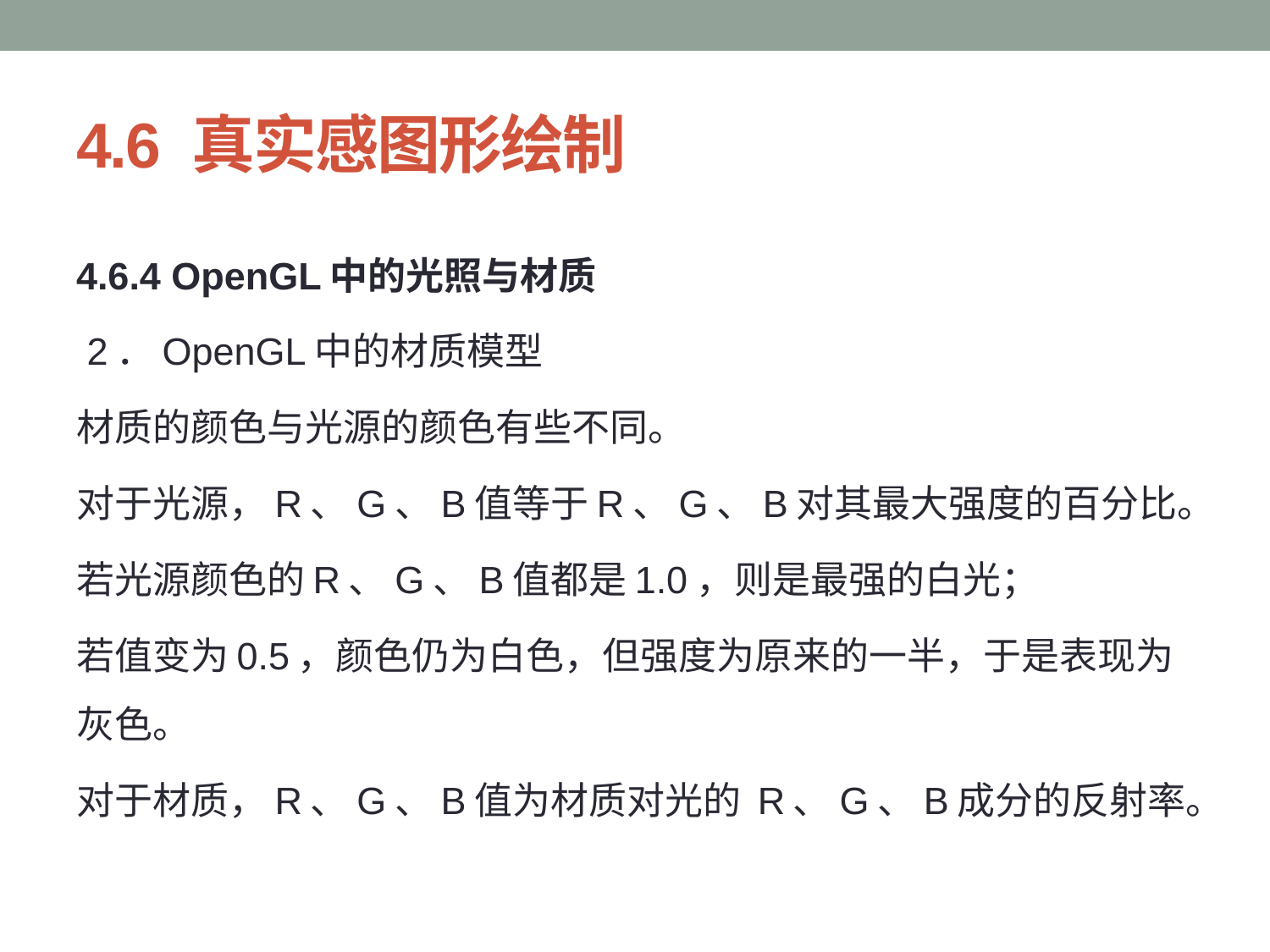

# 4.6 真实感图形绘制
4.6.4 OpenGL中的光照与材质
 2．OpenGL中的材质模型
材质的颜色与光源的颜色有些不同。
对于光源，R、G、B值等于R、G、B对其最大强度的百分比。
若光源颜色的R、G、B值都是1.0，则是最强的白光；
若值变为0.5，颜色仍为白色，但强度为原来的一半，于是表现为灰色。
对于材质，R、G、B值为材质对光的 R、G、B成分的反射率。